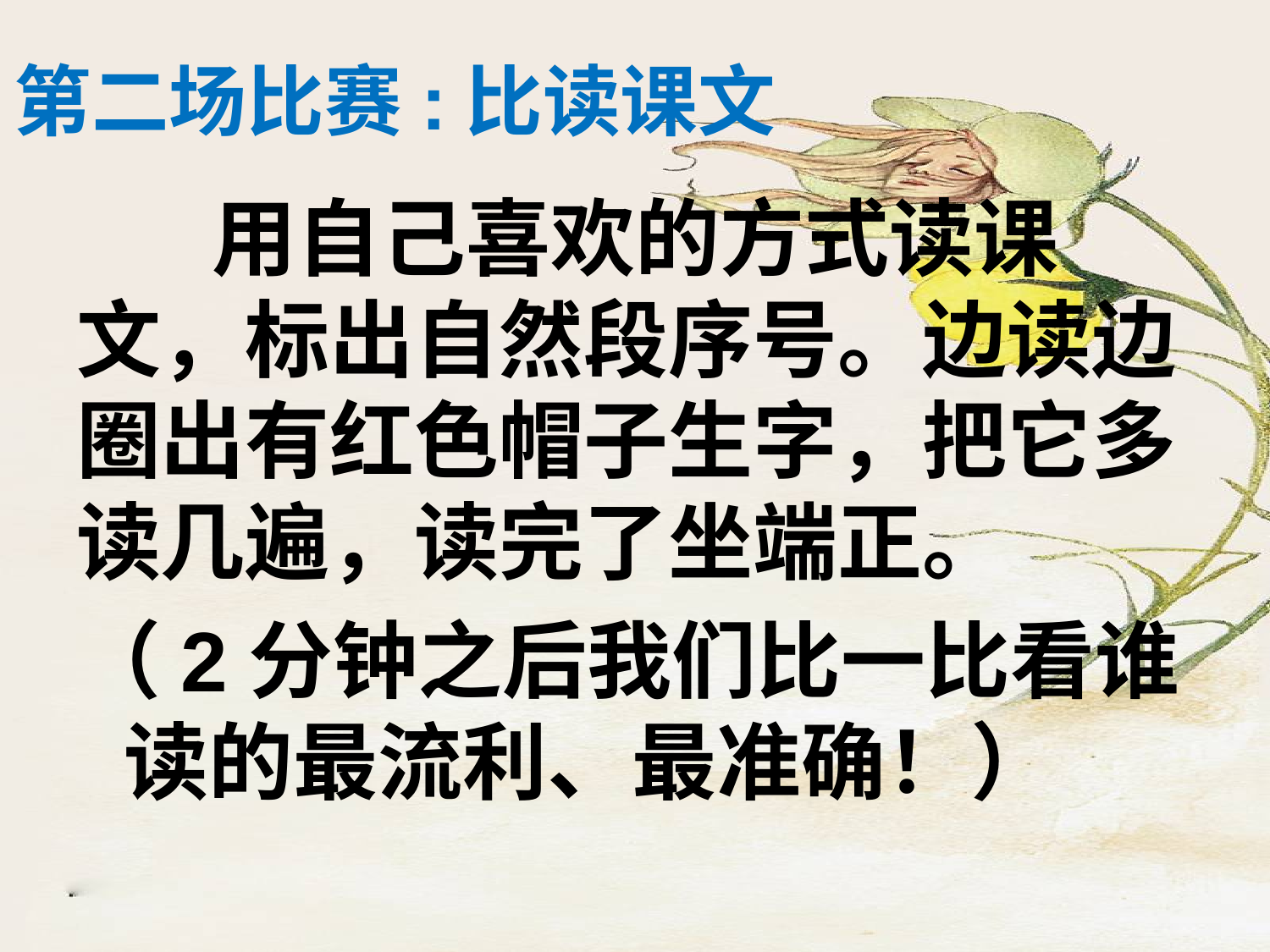

# 第二场比赛:比读课文
      用自己喜欢的方式读课文，标出自然段序号。边读边圈出有红色帽子生字，把它多读几遍，读完了坐端正。
（2分钟之后我们比一比看谁读的最流利、最准确！）